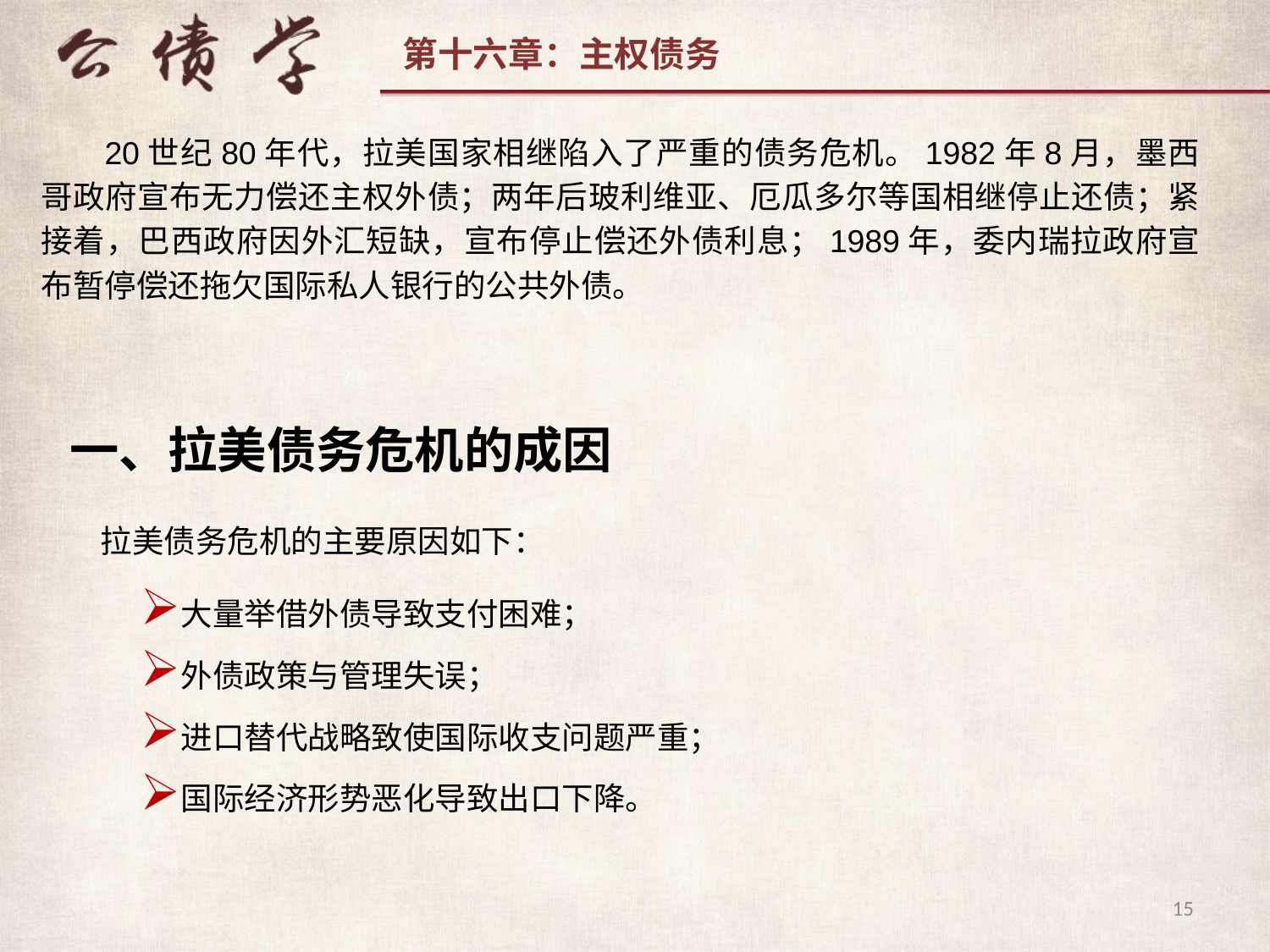

20世纪80年代，拉美国家相继陷入了严重的债务危机。1982年8月，墨西哥政府宣布无力偿还主权外债；两年后玻利维亚、厄瓜多尔等国相继停止还债；紧接着，巴西政府因外汇短缺，宣布停止偿还外债利息；1989年，委内瑞拉政府宣布暂停偿还拖欠国际私人银行的公共外债。
一、拉美债务危机的成因
拉美债务危机的主要原因如下：
大量举借外债导致支付困难；
外债政策与管理失误；
进口替代战略致使国际收支问题严重；
国际经济形势恶化导致出口下降。
15